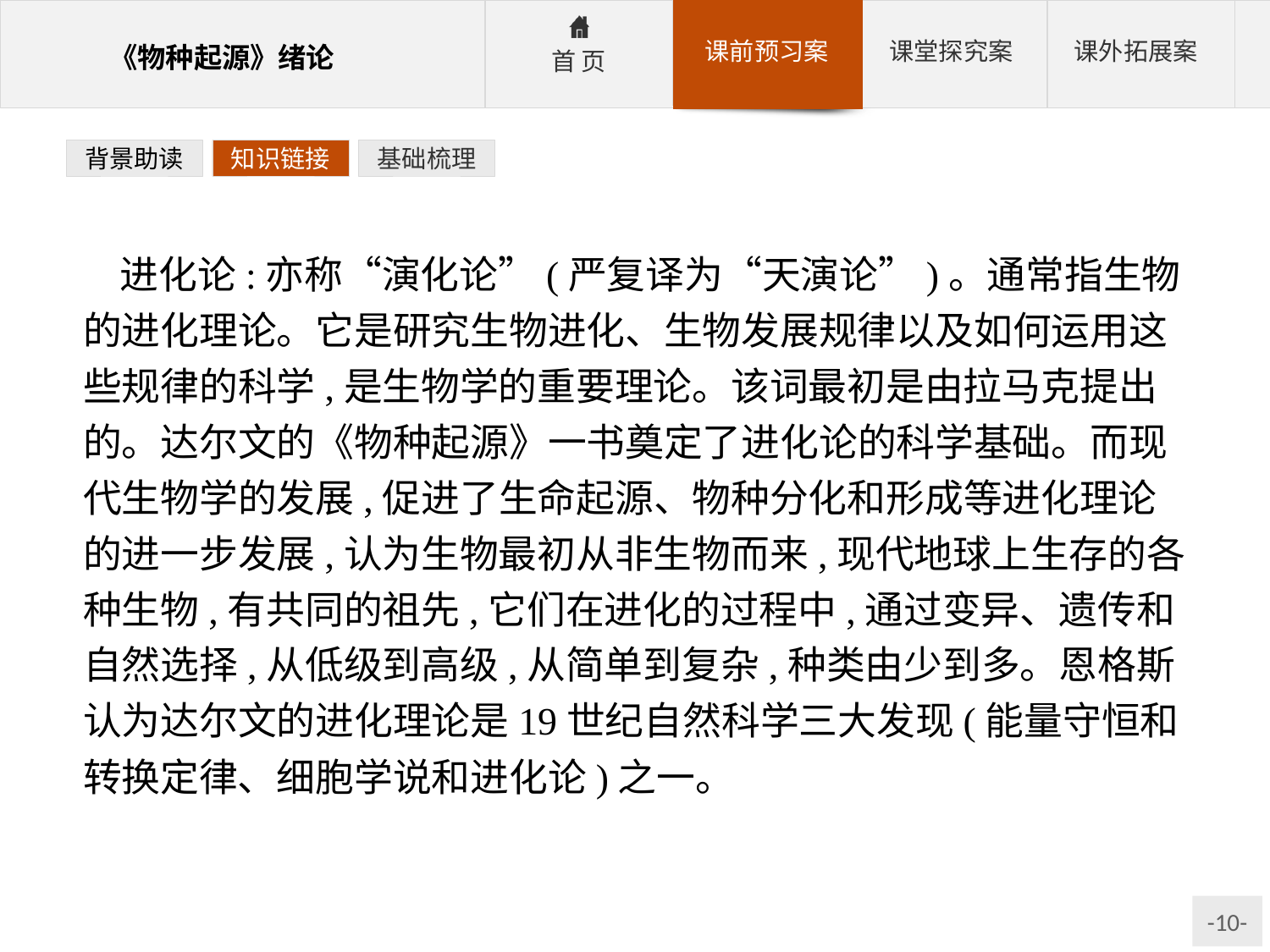

背景助读
知识链接
基础梳理
进化论:亦称“演化论”(严复译为“天演论”)。通常指生物的进化理论。它是研究生物进化、生物发展规律以及如何运用这些规律的科学,是生物学的重要理论。该词最初是由拉马克提出的。达尔文的《物种起源》一书奠定了进化论的科学基础。而现代生物学的发展,促进了生命起源、物种分化和形成等进化理论的进一步发展,认为生物最初从非生物而来,现代地球上生存的各种生物,有共同的祖先,它们在进化的过程中,通过变异、遗传和自然选择,从低级到高级,从简单到复杂,种类由少到多。恩格斯认为达尔文的进化理论是19世纪自然科学三大发现(能量守恒和转换定律、细胞学说和进化论)之一。